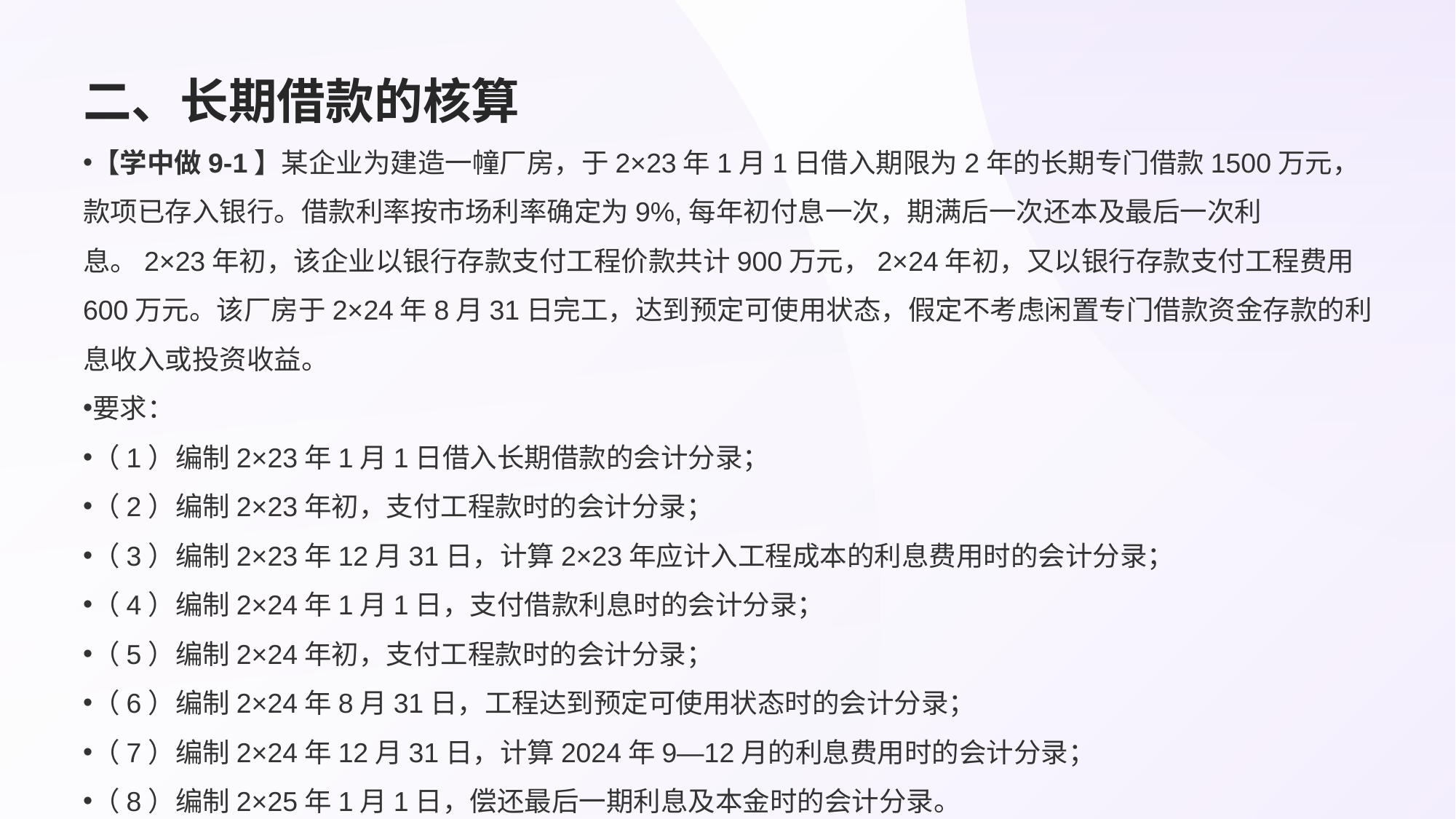

# 二、长期借款的核算
【学中做9-1】某企业为建造一幢厂房，于2×23年1月1日借入期限为2年的长期专门借款1500万元，款项已存入银行。借款利率按市场利率确定为9%,每年初付息一次，期满后一次还本及最后一次利息。2×23年初，该企业以银行存款支付工程价款共计900万元，2×24年初，又以银行存款支付工程费用600万元。该厂房于2×24年8月31日完工，达到预定可使用状态，假定不考虑闲置专门借款资金存款的利息收入或投资收益。
要求：
（1）编制2×23年1月1日借入长期借款的会计分录；
（2）编制2×23年初，支付工程款时的会计分录；
（3）编制2×23年12月31日，计算2×23年应计入工程成本的利息费用时的会计分录；
（4）编制2×24年1月1日，支付借款利息时的会计分录；
（5）编制2×24年初，支付工程款时的会计分录；
（6）编制2×24年8月31日，工程达到预定可使用状态时的会计分录；
（7）编制2×24年12月31日，计算2024年9—12月的利息费用时的会计分录；
（8）编制2×25年1月1日，偿还最后一期利息及本金时的会计分录。